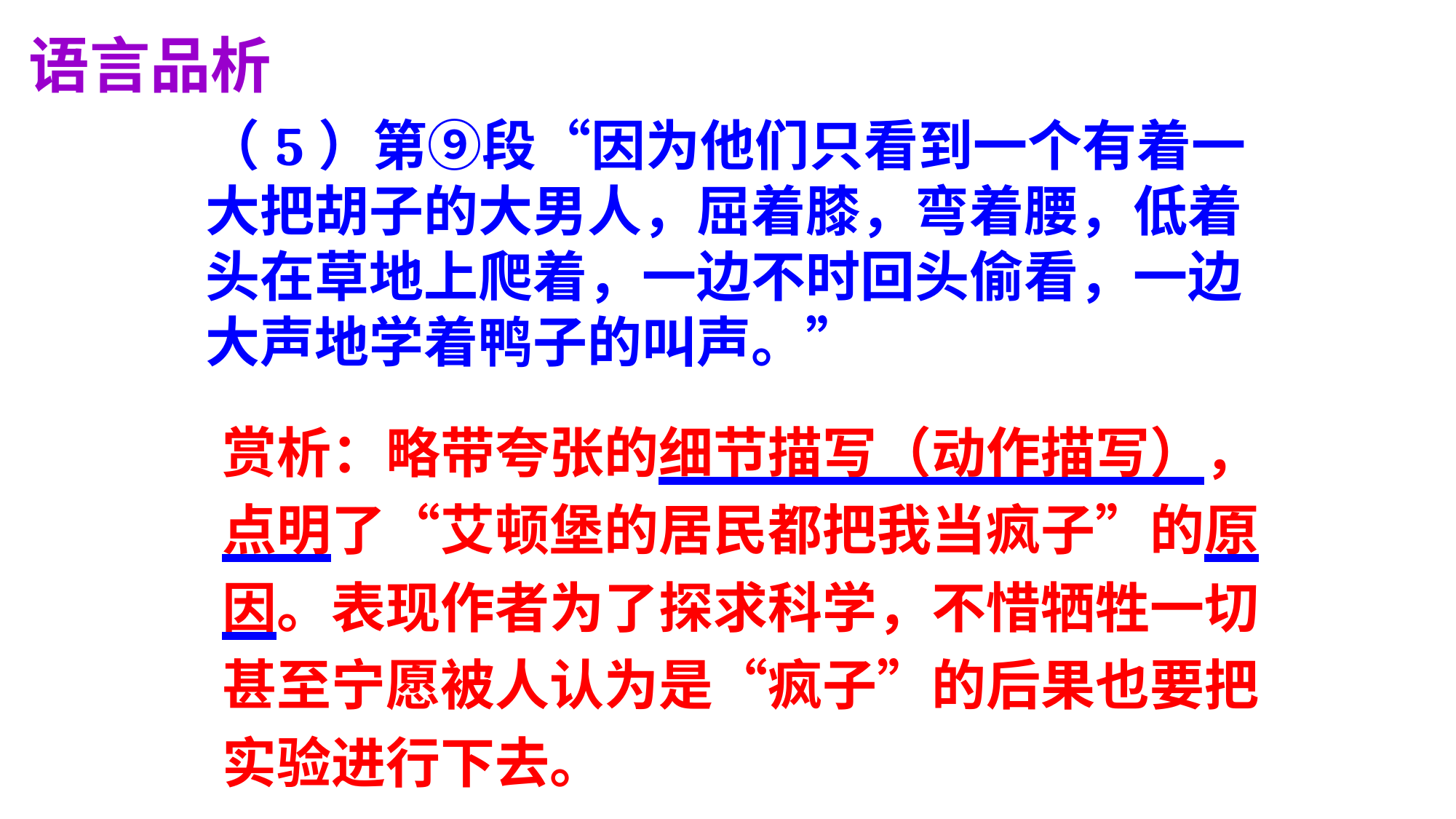

语言品析
（5）第⑨段“因为他们只看到一个有着一大把胡子的大男人，屈着膝，弯着腰，低着头在草地上爬着，一边不时回头偷看，一边大声地学着鸭子的叫声。”

赏析：略带夸张的细节描写（动作描写），点明了“艾顿堡的居民都把我当疯子”的原因。表现作者为了探求科学，不惜牺牲一切甚至宁愿被人认为是“疯子”的后果也要把实验进行下去。